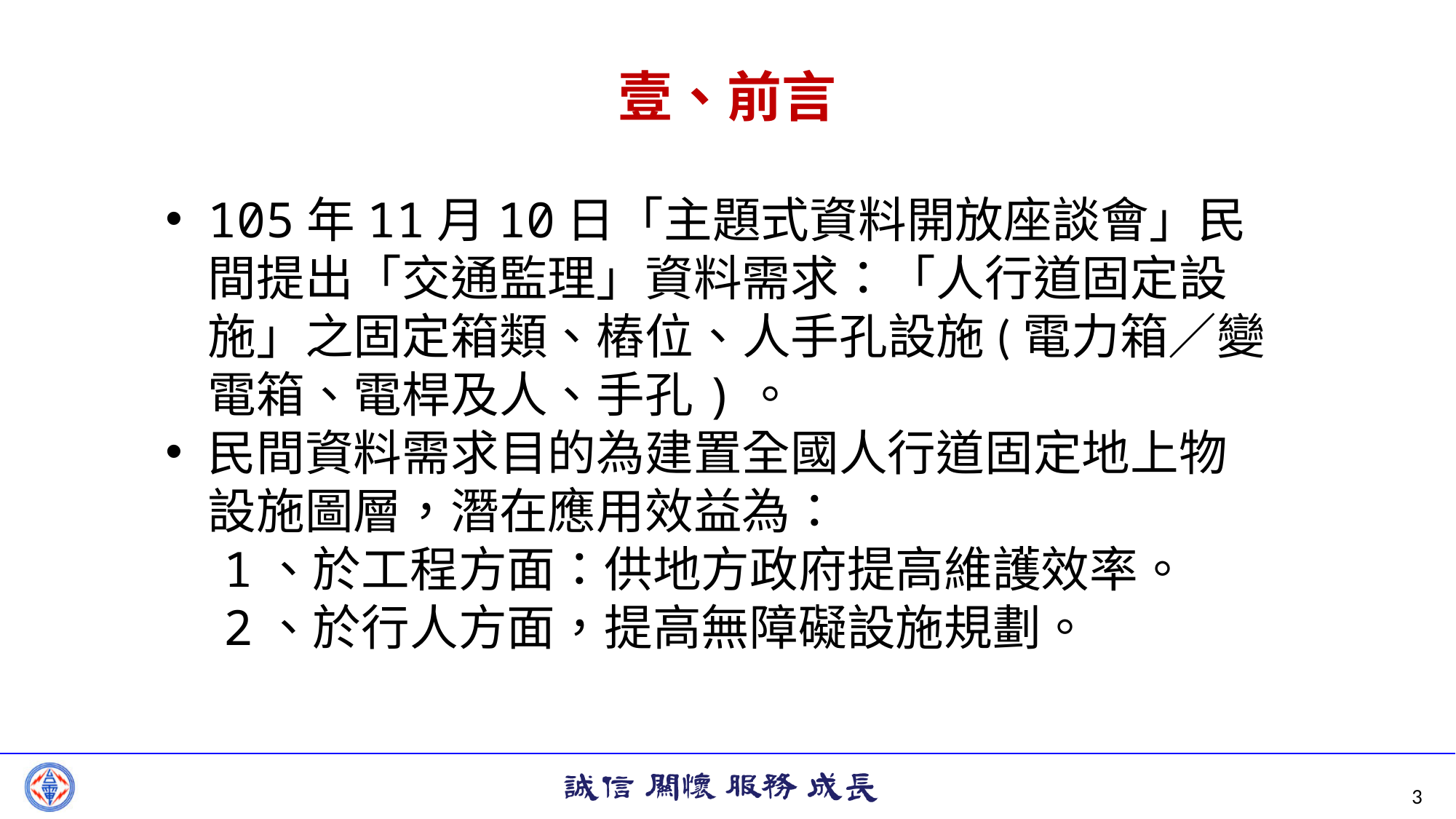

# 壹、前言
105年11月10日「主題式資料開放座談會」民間提出「交通監理」資料需求：「人行道固定設施」之固定箱類、樁位、人手孔設施(電力箱／變電箱、電桿及人、手孔)。
民間資料需求目的為建置全國人行道固定地上物設施圖層，潛在應用效益為：
  1、於工程方面：供地方政府提高維護效率。
  2、於行人方面，提高無障礙設施規劃。